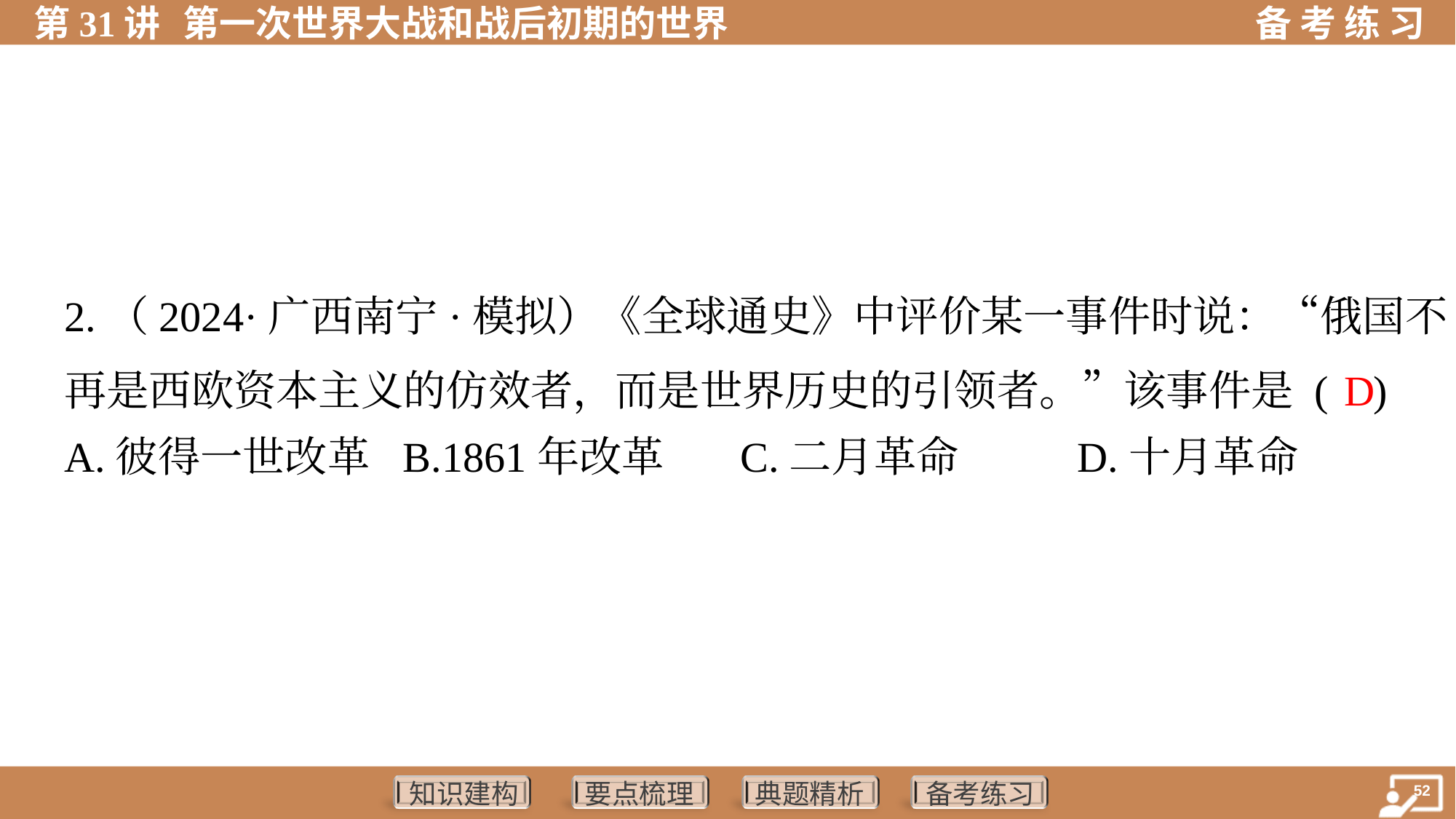

2.（2024·广西南宁·模拟）《全球通史》中评价某一事件时说：“俄国不
再是西欧资本主义的仿效者，而是世界历史的引领者。”该事件是 (    )
D
A.彼得一世改革	B.1861年改革	C.二月革命	D.十月革命